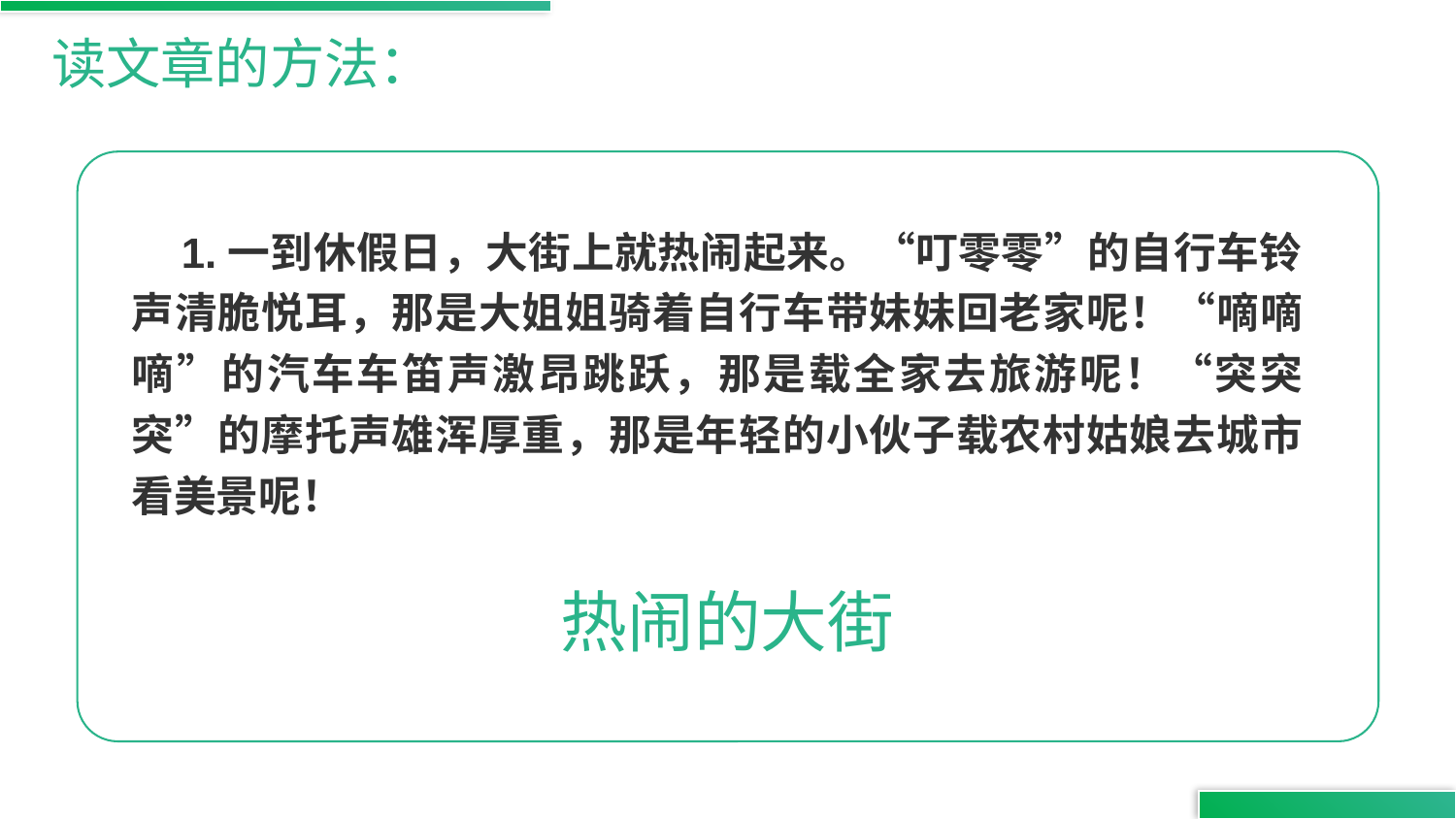

读文章的方法：
    1.一到休假日，大街上就热闹起来。“叮零零”的自行车铃声清脆悦耳，那是大姐姐骑着自行车带妹妹回老家呢！“嘀嘀嘀”的汽车车笛声激昂跳跃，那是载全家去旅游呢！“突突突”的摩托声雄浑厚重，那是年轻的小伙子载农村姑娘去城市看美景呢！
热闹的大街